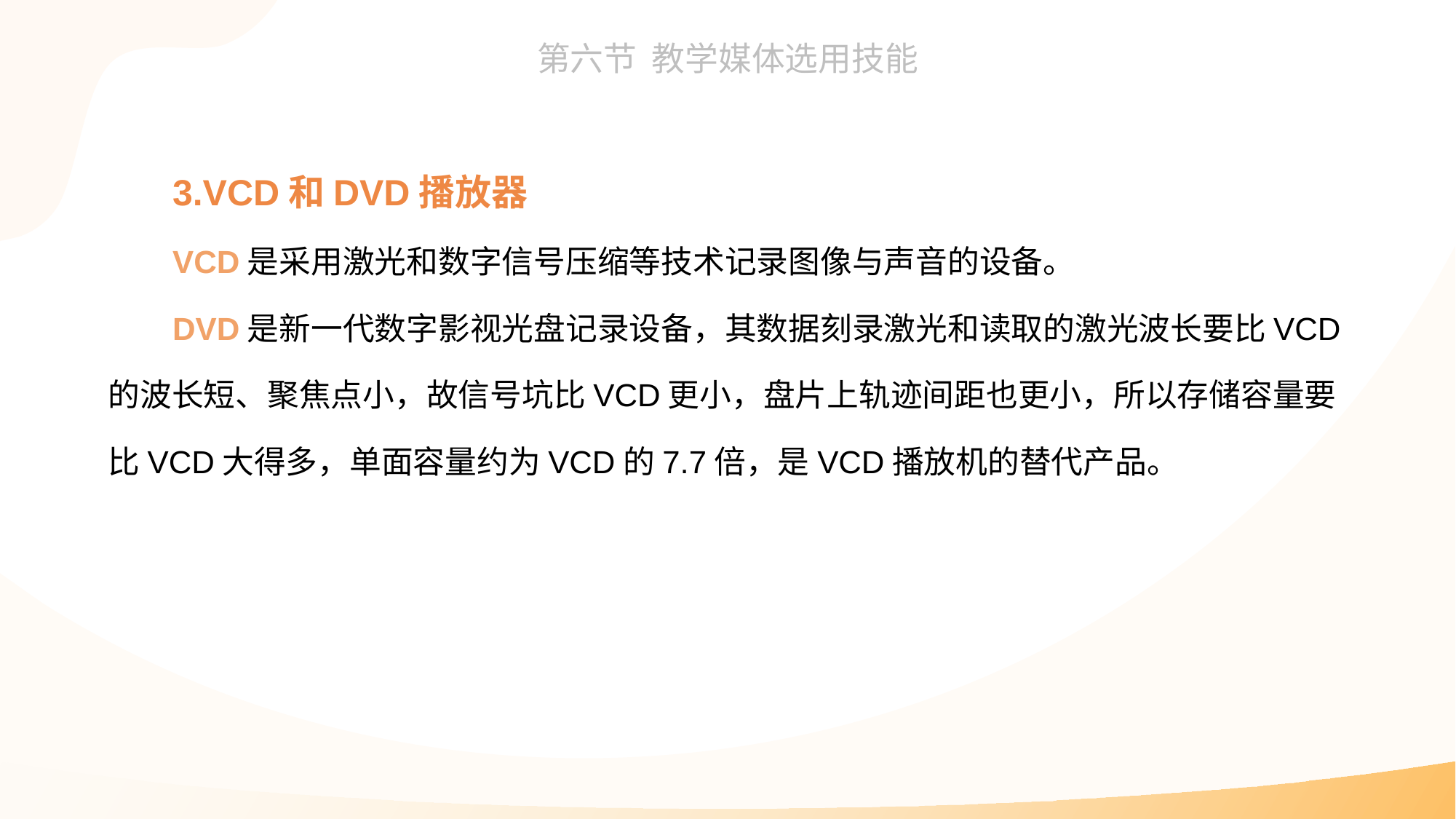

3.VCD和DVD播放器
VCD是采用激光和数字信号压缩等技术记录图像与声音的设备。
DVD是新一代数字影视光盘记录设备，其数据刻录激光和读取的激光波长要比VCD的波长短、聚焦点小，故信号坑比VCD更小，盘片上轨迹间距也更小，所以存储容量要比VCD大得多，单面容量约为VCD的7.7倍，是VCD播放机的替代产品。